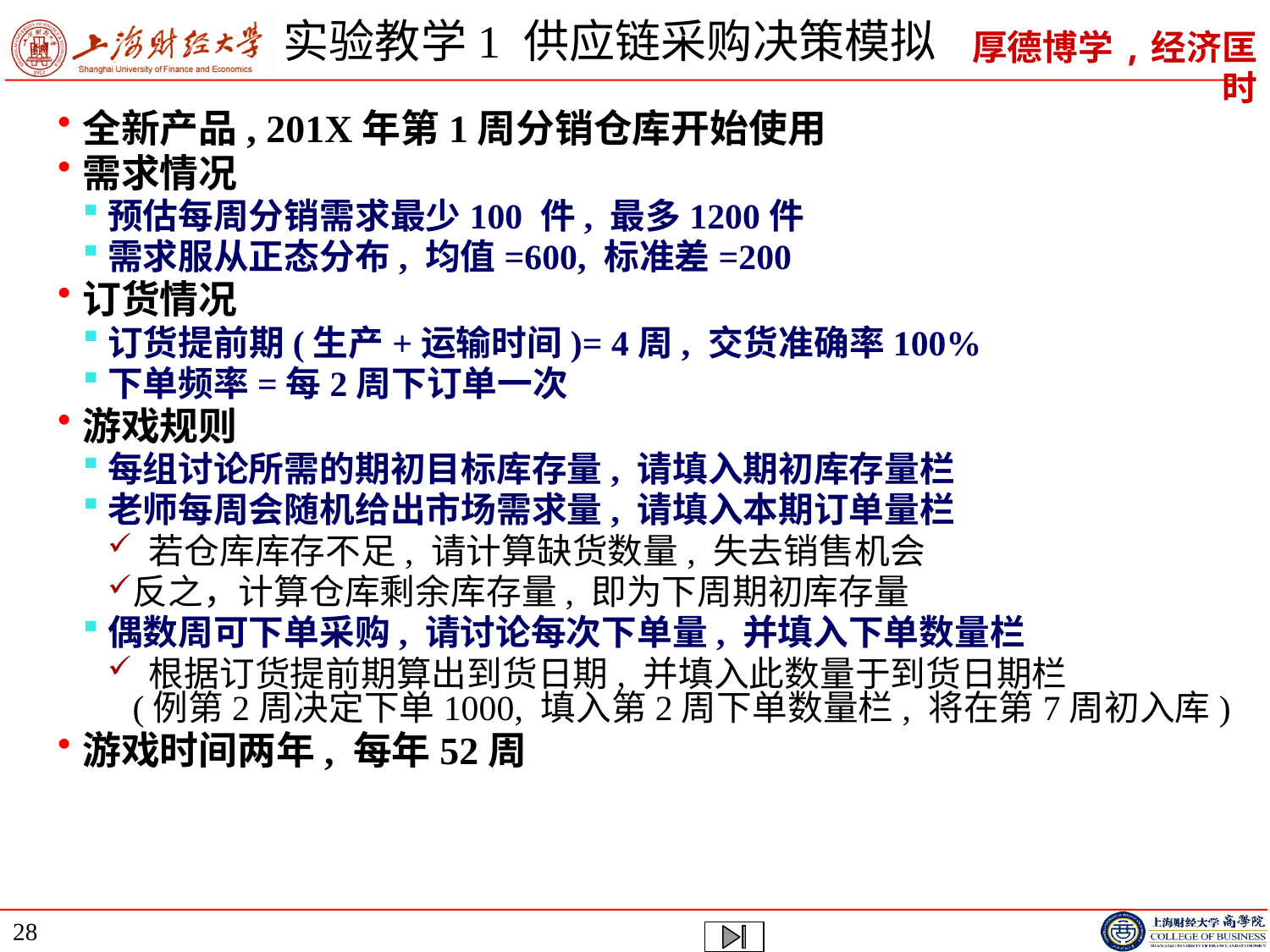

# 实验教学1 供应链采购决策模拟
全新产品, 201X年第1周分销仓库开始使用
需求情况
预估每周分销需求最少100 件, 最多1200件
需求服从正态分布, 均值=600, 标准差=200
订货情况
订货提前期(生产+运输时间)= 4周, 交货准确率100%
下单频率=每2周下订单一次
游戏规则
每组讨论所需的期初目标库存量, 请填入期初库存量栏
老师每周会随机给出市场需求量, 请填入本期订单量栏
 若仓库库存不足, 请计算缺货数量, 失去销售机会
反之，计算仓库剩余库存量, 即为下周期初库存量
偶数周可下单采购, 请讨论每次下单量, 并填入下单数量栏
 根据订货提前期算出到货日期, 并填入此数量于到货日期栏                     (例第2周决定下单1000, 填入第2周下单数量栏, 将在第7周初入库)
游戏时间两年, 每年52周
28